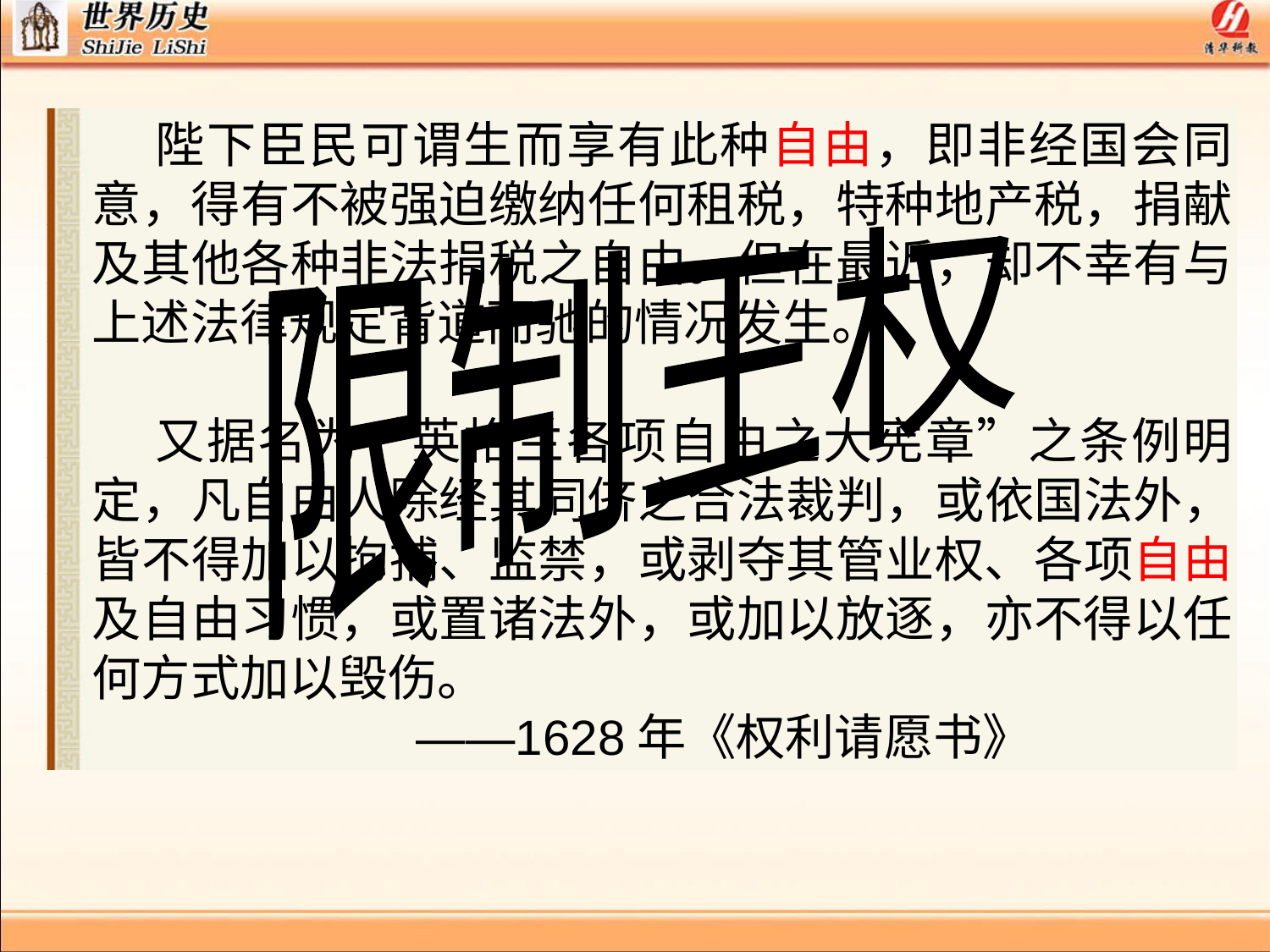

陛下臣民可谓生而享有此种自由，即非经国会同意，得有不被强迫缴纳任何租税，特种地产税，捐献及其他各种非法捐税之自由。但在最近，却不幸有与上述法律规定背道而驰的情况发生。

又据名为“英格兰各项自由之大宪章”之条例明定，凡自由人除经其同侪之合法裁判，或依国法外，皆不得加以拘捕、监禁，或剥夺其管业权、各项自由及自由习惯，或置诸法外，或加以放逐，亦不得以任何方式加以毁伤。
                   ——1628年《权利请愿书》
限制王权